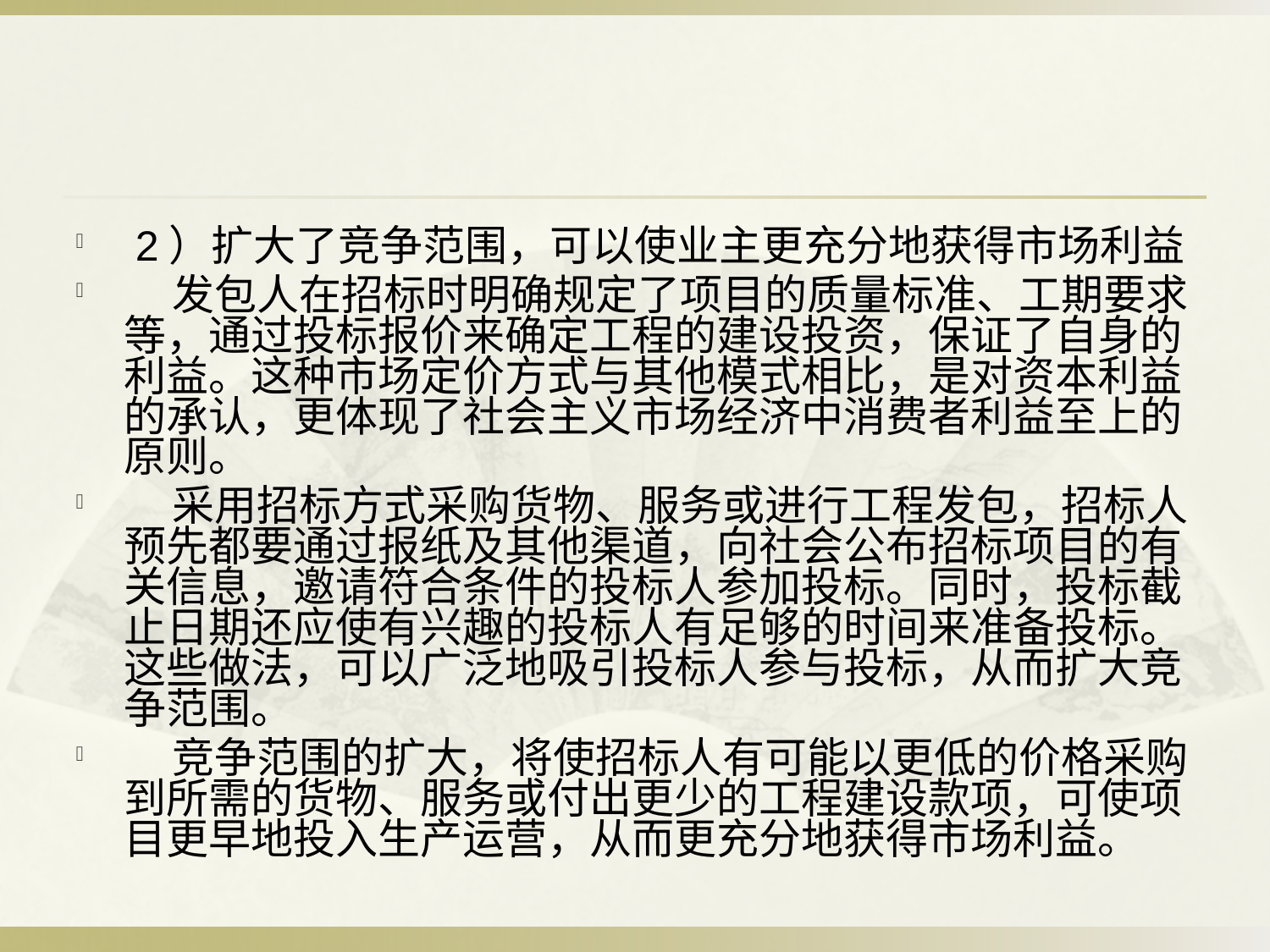

#
 2）扩大了竞争范围，可以使业主更充分地获得市场利益
    发包人在招标时明确规定了项目的质量标准、工期要求等，通过投标报价来确定工程的建设投资，保证了自身的利益。这种市场定价方式与其他模式相比，是对资本利益的承认，更体现了社会主义市场经济中消费者利益至上的原则。
    采用招标方式采购货物、服务或进行工程发包，招标人预先都要通过报纸及其他渠道，向社会公布招标项目的有关信息，邀请符合条件的投标人参加投标。同时，投标截止日期还应使有兴趣的投标人有足够的时间来准备投标。这些做法，可以广泛地吸引投标人参与投标，从而扩大竞争范围。
    竞争范围的扩大，将使招标人有可能以更低的价格采购到所需的货物、服务或付出更少的工程建设款项，可使项目更早地投入生产运营，从而更充分地获得市场利益。